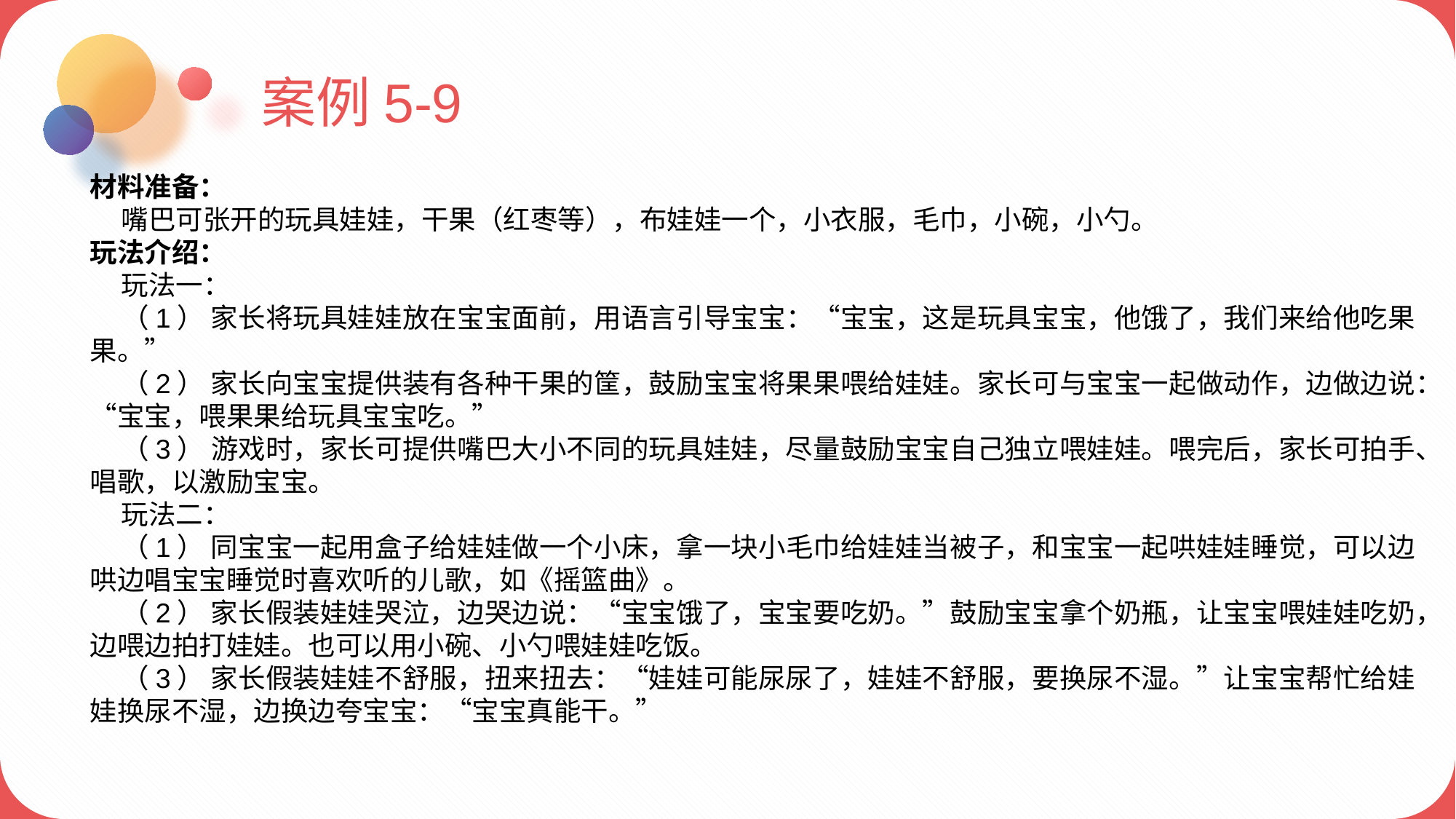

案例5-9
材料准备：
    嘴巴可张开的玩具娃娃，干果（红枣等），布娃娃一个，小衣服，毛巾，小碗，小勺。
玩法介绍：
    玩法一：
    （1） 家长将玩具娃娃放在宝宝面前，用语言引导宝宝：“宝宝，这是玩具宝宝，他饿了，我们来给他吃果果。”
    （2） 家长向宝宝提供装有各种干果的筐，鼓励宝宝将果果喂给娃娃。家长可与宝宝一起做动作，边做边说：“宝宝，喂果果给玩具宝宝吃。”
    （3） 游戏时，家长可提供嘴巴大小不同的玩具娃娃，尽量鼓励宝宝自己独立喂娃娃。喂完后，家长可拍手、唱歌，以激励宝宝。
    玩法二：
    （1） 同宝宝一起用盒子给娃娃做一个小床，拿一块小毛巾给娃娃当被子，和宝宝一起哄娃娃睡觉，可以边哄边唱宝宝睡觉时喜欢听的儿歌，如《摇篮曲》。
    （2） 家长假装娃娃哭泣，边哭边说：“宝宝饿了，宝宝要吃奶。”鼓励宝宝拿个奶瓶，让宝宝喂娃娃吃奶，边喂边拍打娃娃。也可以用小碗、小勺喂娃娃吃饭。
    （3） 家长假装娃娃不舒服，扭来扭去：“娃娃可能尿尿了，娃娃不舒服，要换尿不湿。”让宝宝帮忙给娃娃换尿不湿，边换边夸宝宝：“宝宝真能干。”